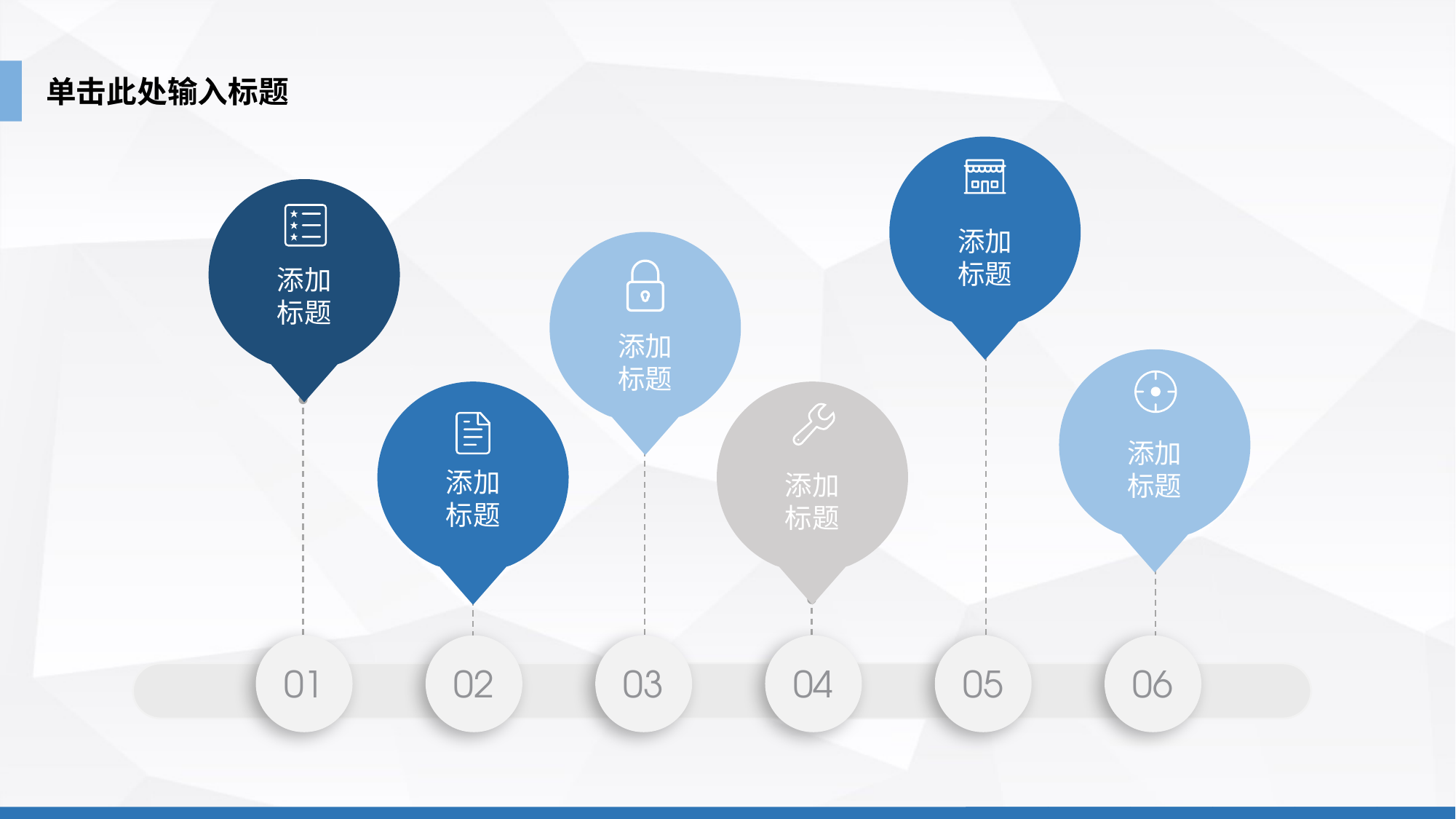

单击此处输入标题

添加
标题

添加
标题

添加
标题

添加
标题

添加
标题
添加
标题

01
02
03
04
05
06